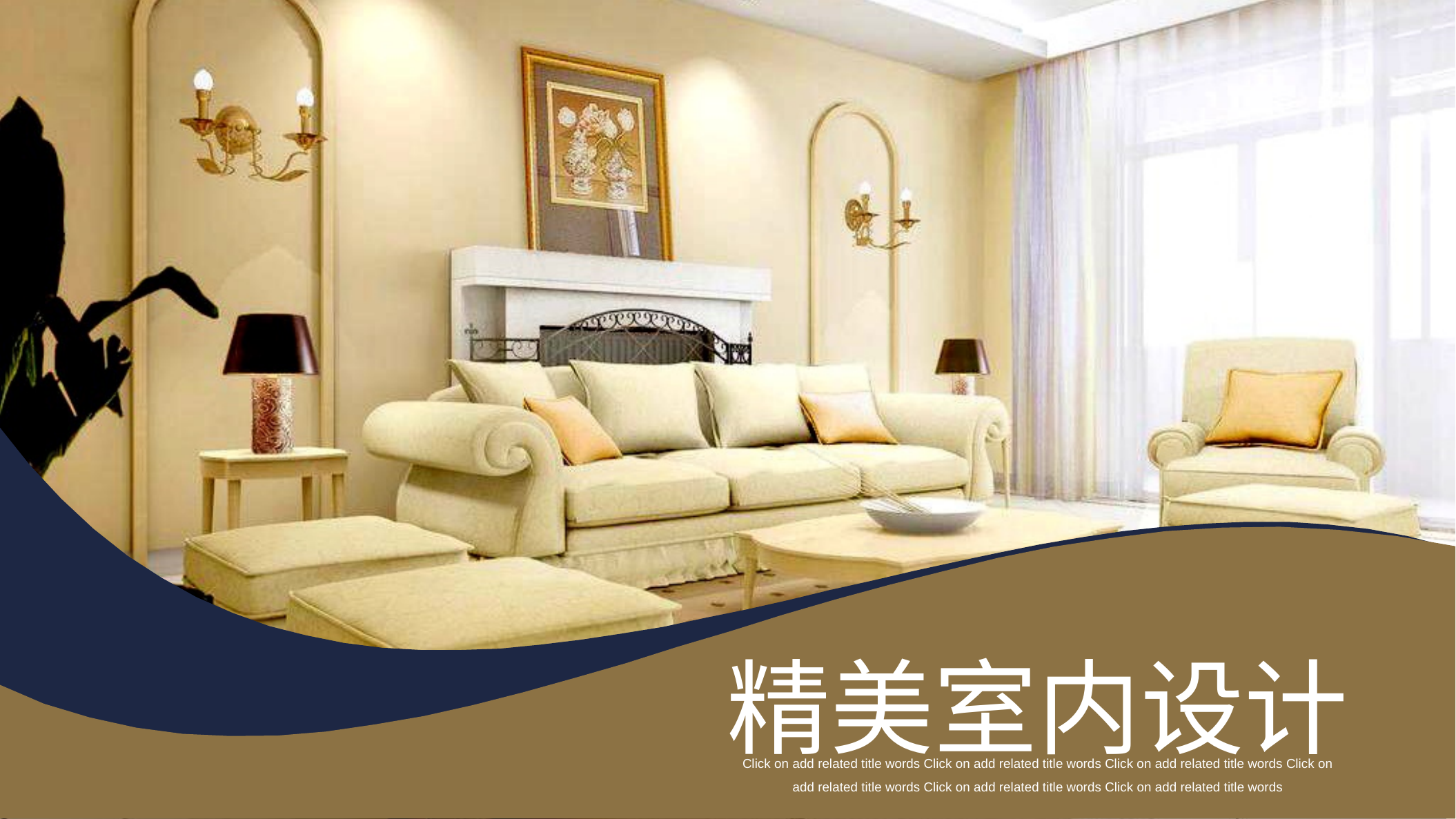

精美室内设计
Click on add related title words Click on add related title words Click on add related title words Click on add related title words Click on add related title words Click on add related title words